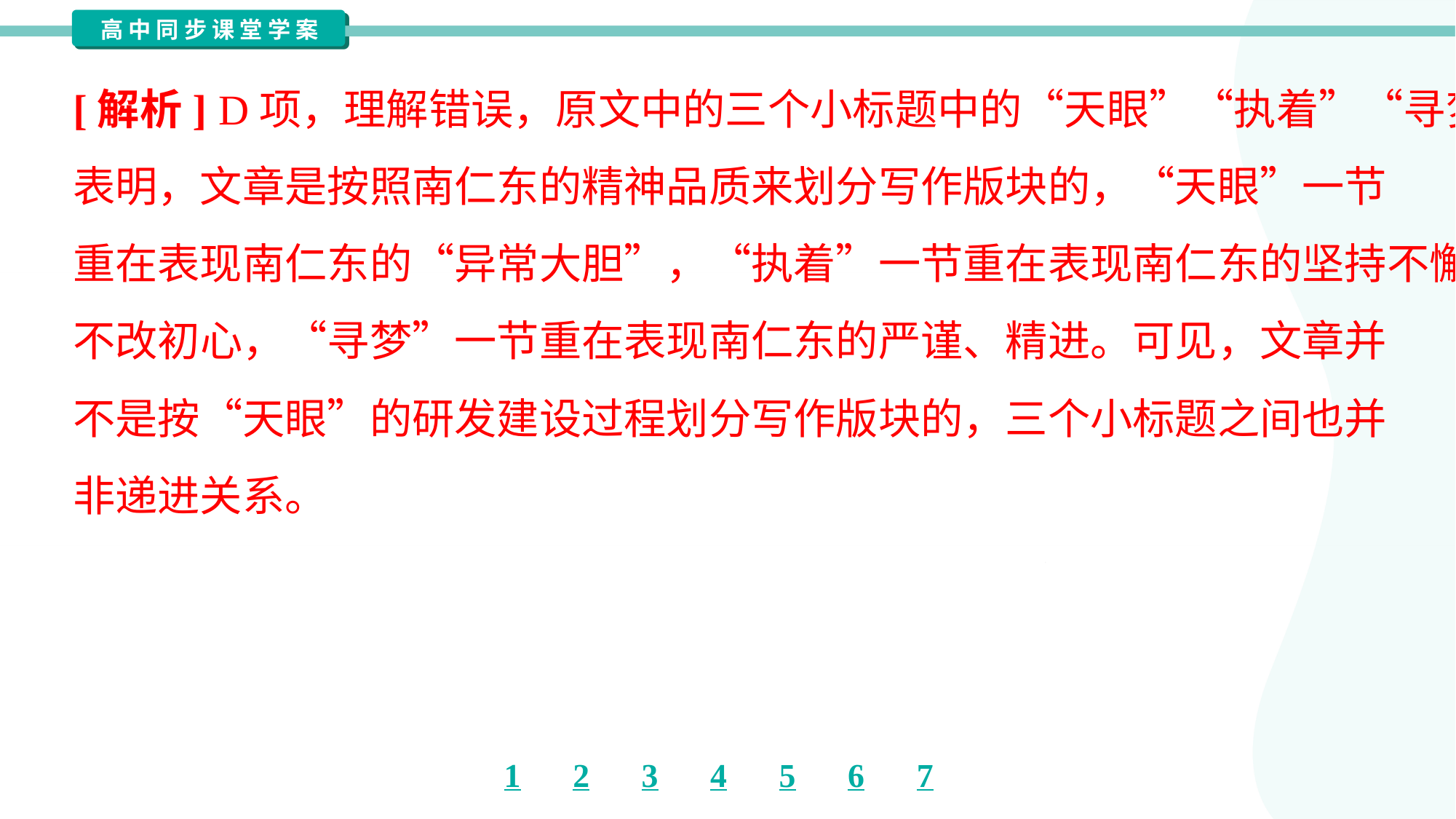

[解析] D项，理解错误，原文中的三个小标题中的“天眼”“执着”“寻梦”
表明，文章是按照南仁东的精神品质来划分写作版块的，“天眼”一节
重在表现南仁东的“异常大胆”，“执着”一节重在表现南仁东的坚持不懈、
不改初心，“寻梦”一节重在表现南仁东的严谨、精进。可见，文章并
不是按“天眼”的研发建设过程划分写作版块的，三个小标题之间也并
非递进关系。